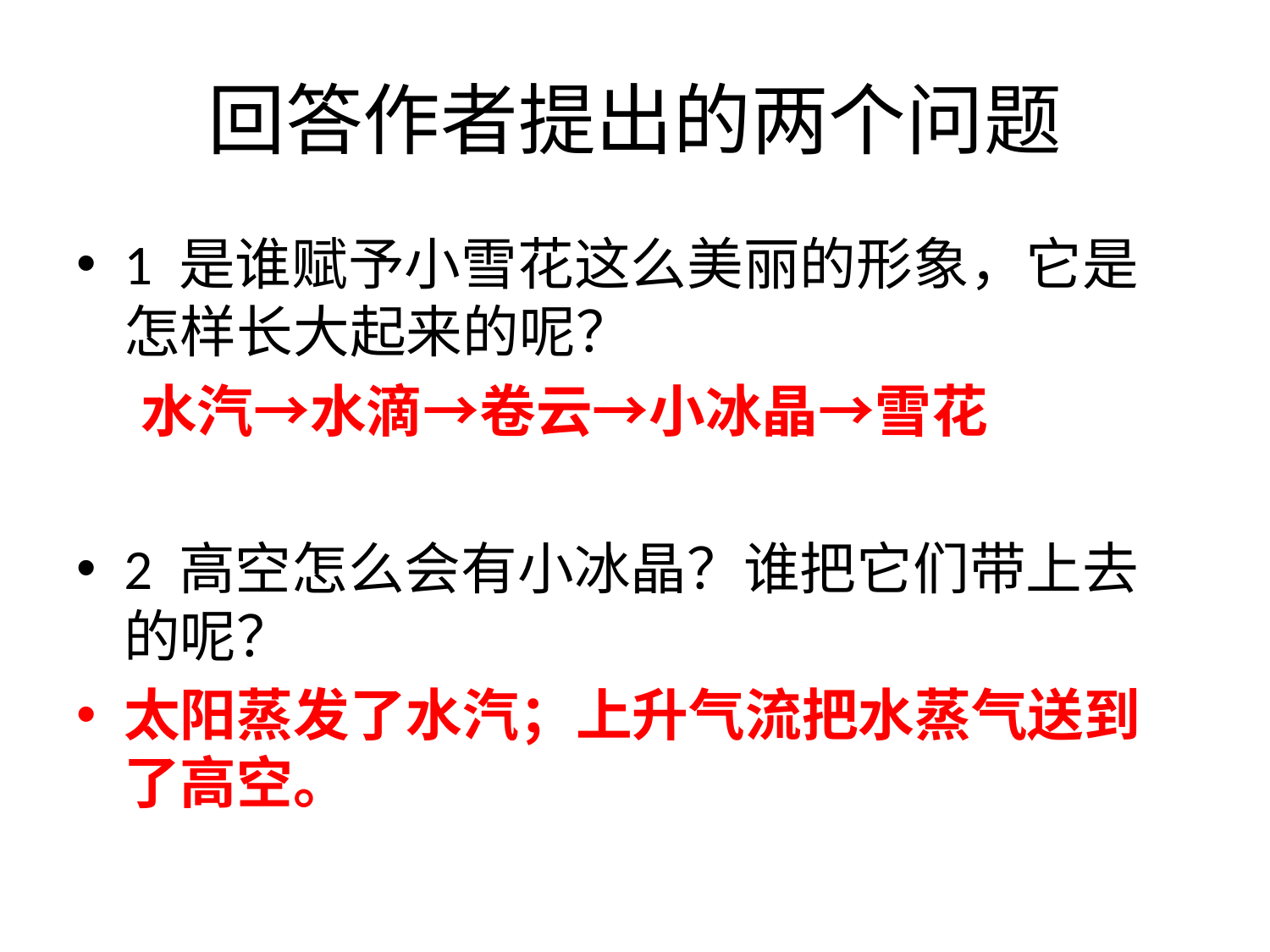

# 回答作者提出的两个问题
1 是谁赋予小雪花这么美丽的形象，它是怎样长大起来的呢？
    水汽→水滴→卷云→小冰晶→雪花

2 高空怎么会有小冰晶？谁把它们带上去的呢？
太阳蒸发了水汽；上升气流把水蒸气送到了高空。